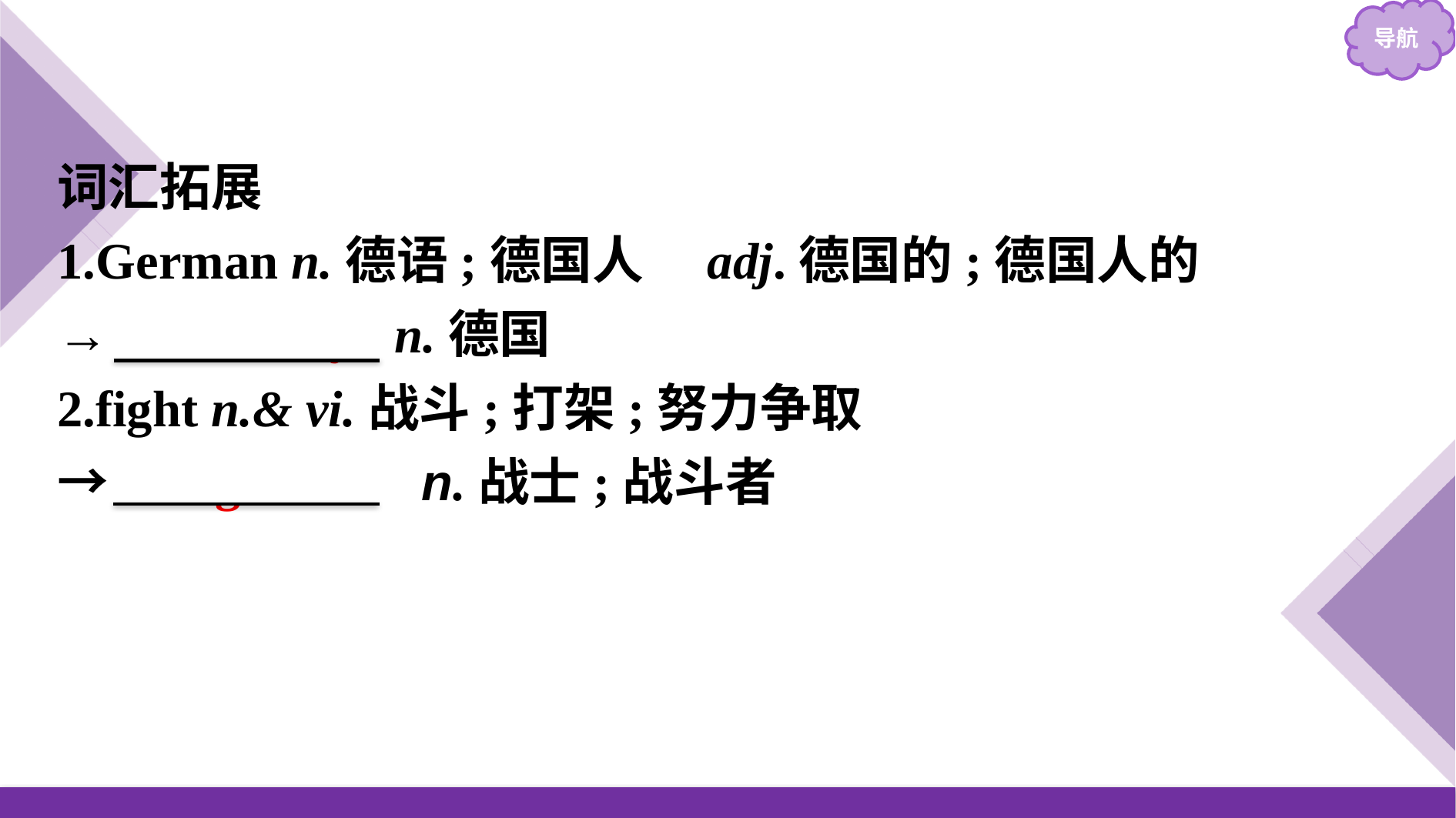

词汇拓展
1.German n.德语;德国人　adj.德国的;德国人的
→   Germany   n.德国
2.fight n.& vi.战斗;打架;努力争取
→　fighter　 n.战士;战斗者